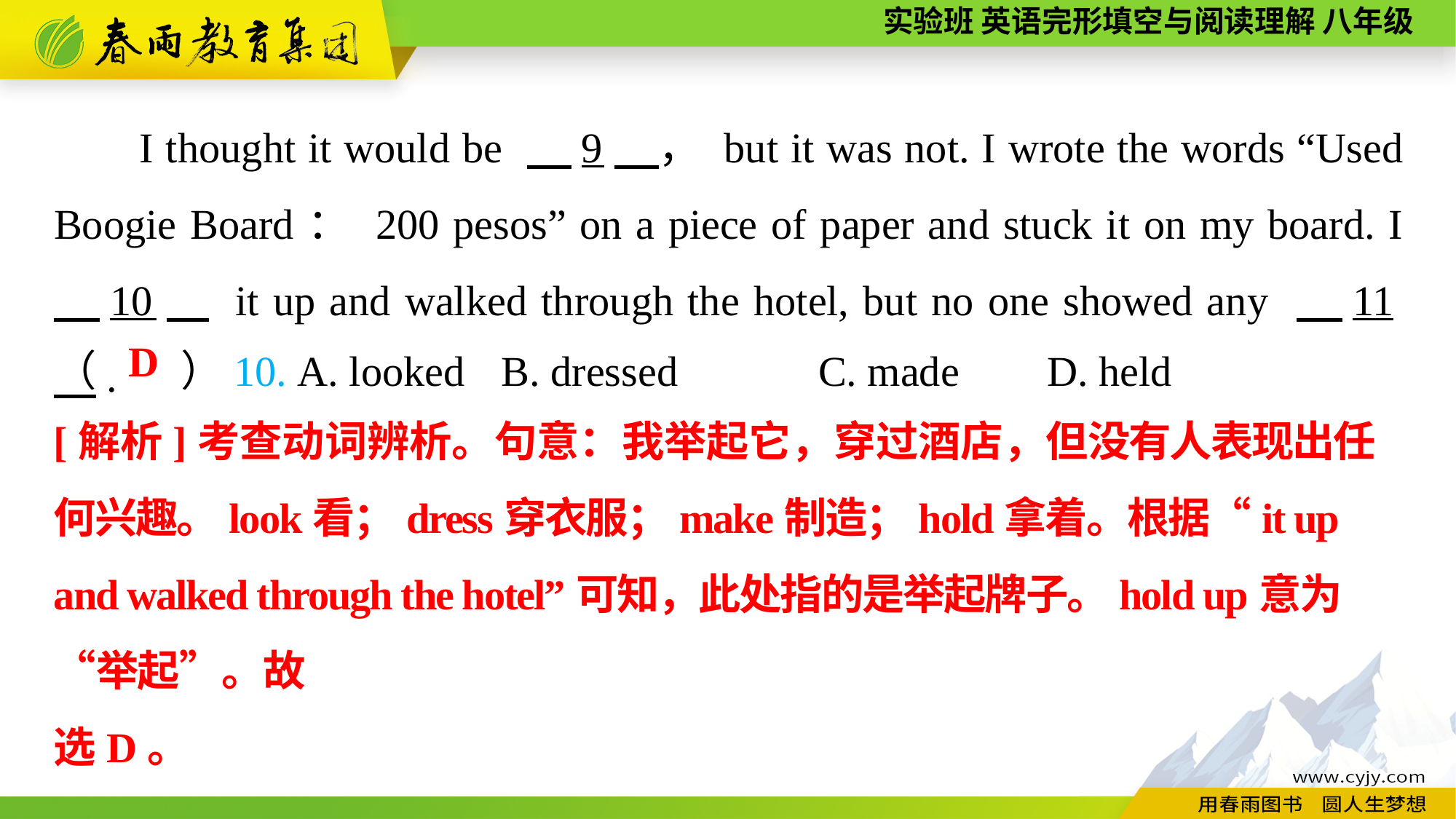

I thought it would be 　9　， but it was not. I wrote the words “Used Boogie Board： 200 pesos” on a piece of paper and stuck it on my board. I 　10　 it up and walked through the hotel, but no one showed any 　11　.
（　　）10. A. looked	 B. dressed     	C. made	 D. held
D
[解析]考查动词辨析。句意：我举起它，穿过酒店，但没有人表现出任何兴趣。look看；dress穿衣服；make制造；hold拿着。根据“it up and walked through the hotel”可知，此处指的是举起牌子。hold up意为“举起”。故
选D。